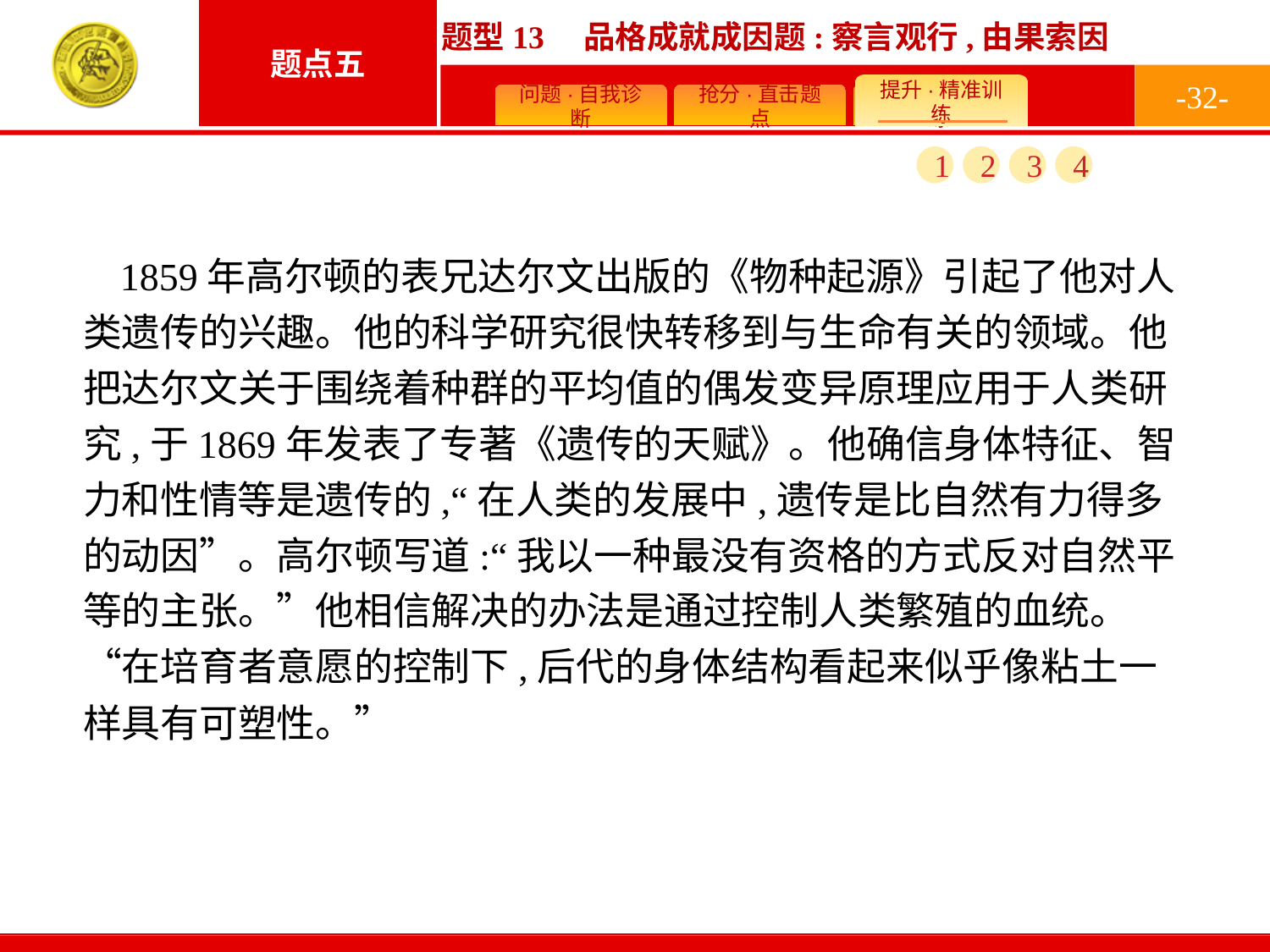

-32-
1
2
3
4
1859年高尔顿的表兄达尔文出版的《物种起源》引起了他对人类遗传的兴趣。他的科学研究很快转移到与生命有关的领域。他把达尔文关于围绕着种群的平均值的偶发变异原理应用于人类研究,于1869年发表了专著《遗传的天赋》。他确信身体特征、智力和性情等是遗传的,“在人类的发展中,遗传是比自然有力得多的动因”。高尔顿写道:“我以一种最没有资格的方式反对自然平等的主张。”他相信解决的办法是通过控制人类繁殖的血统。“在培育者意愿的控制下,后代的身体结构看起来似乎像粘土一样具有可塑性。”